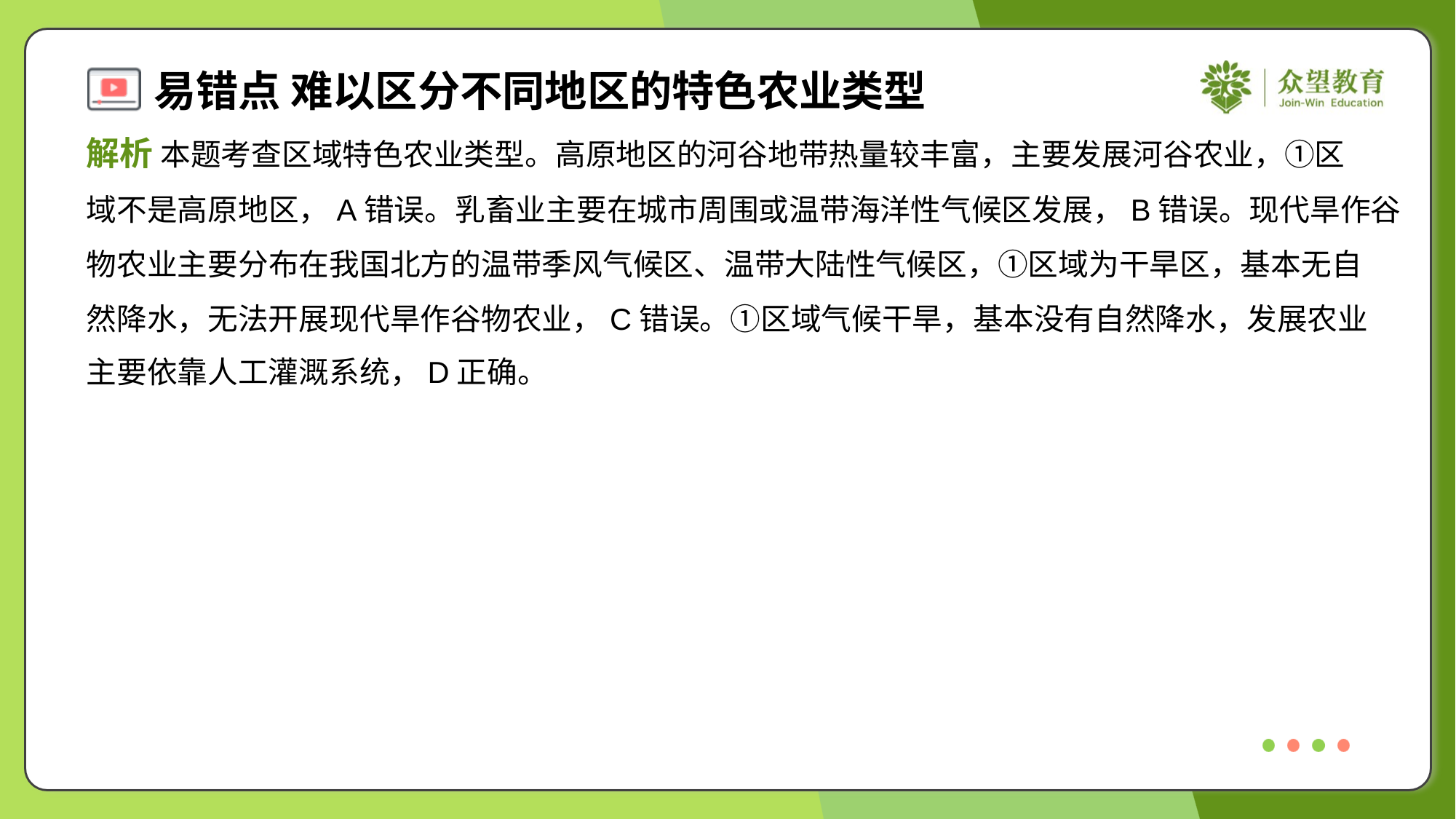

解析 本题考查区域特色农业类型。高原地区的河谷地带热量较丰富，主要发展河谷农业，①区
域不是高原地区，A错误。乳畜业主要在城市周围或温带海洋性气候区发展，B错误。现代旱作谷
物农业主要分布在我国北方的温带季风气候区、温带大陆性气候区，①区域为干旱区，基本无自
然降水，无法开展现代旱作谷物农业，C错误。①区域气候干旱，基本没有自然降水，发展农业
主要依靠人工灌溉系统，D正确。